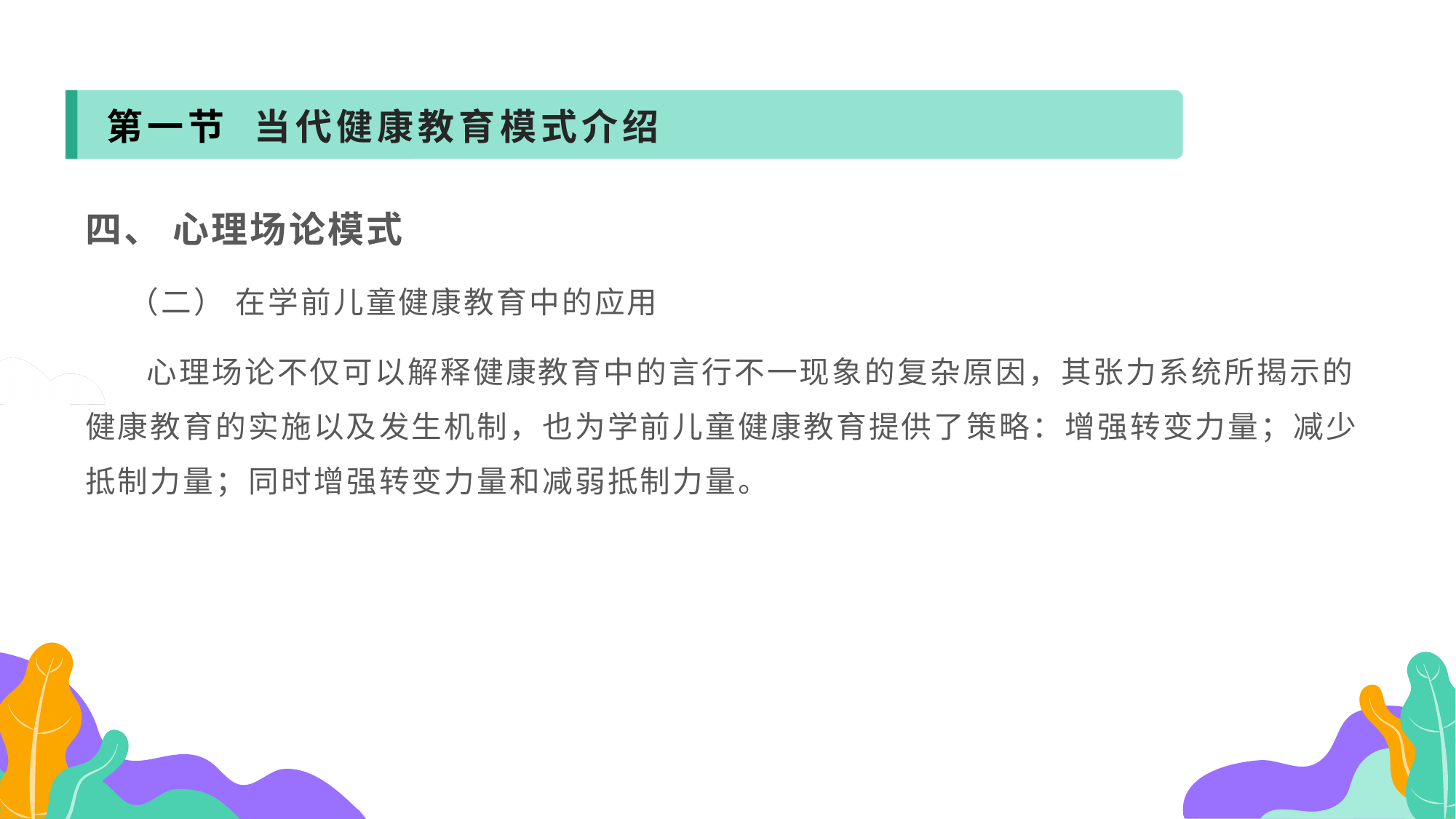

第一节  当代健康教育模式介绍
四、 心理场论模式
    （二） 在学前儿童健康教育中的应用
      心理场论不仅可以解释健康教育中的言行不一现象的复杂原因，其张力系统所揭示的健康教育的实施以及发生机制，也为学前儿童健康教育提供了策略：增强转变力量；减少抵制力量；同时增强转变力量和减弱抵制力量。